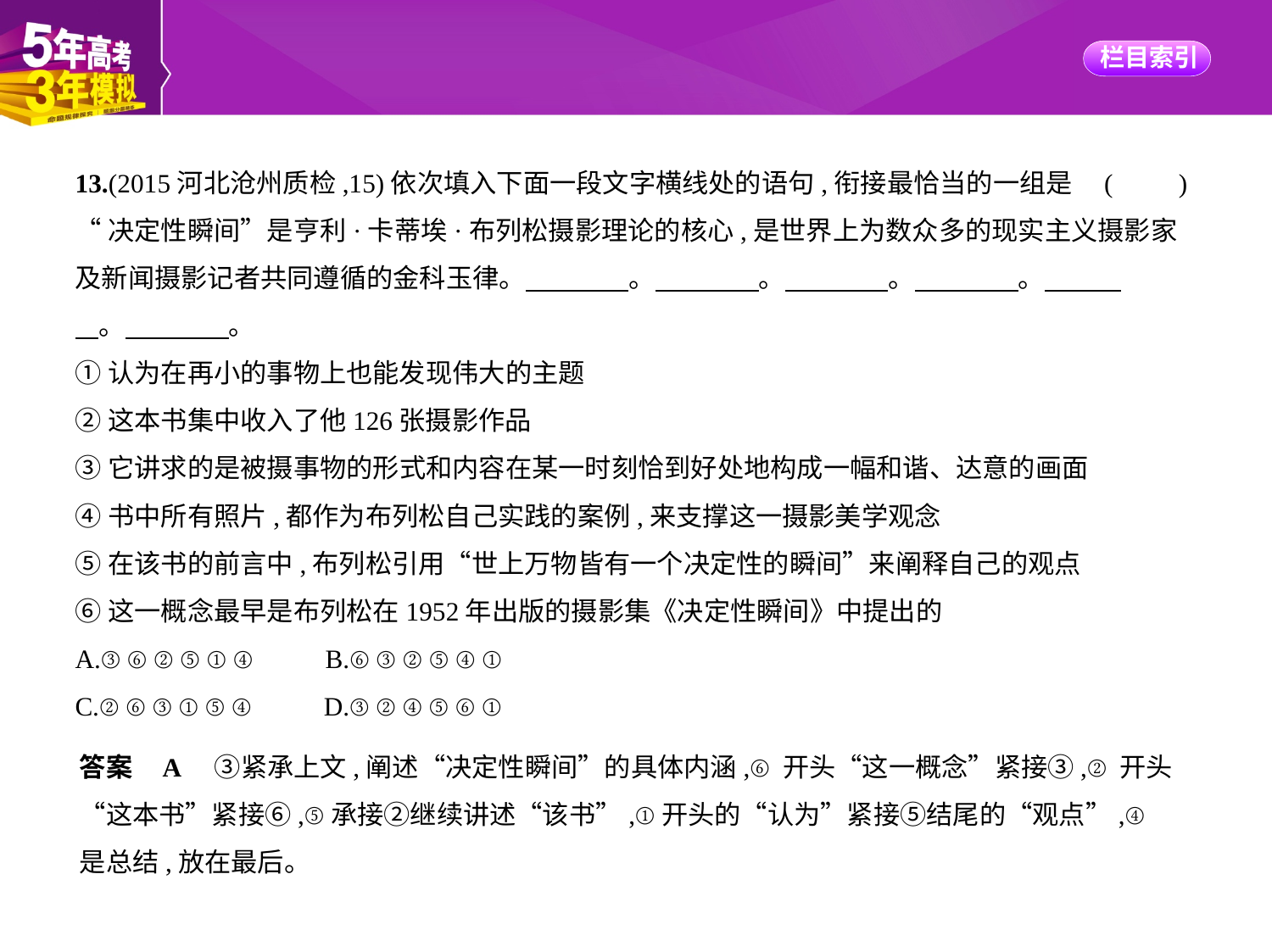

13.(2015河北沧州质检,15)依次填入下面一段文字横线处的语句,衔接最恰当的一组是 (　　)
“决定性瞬间”是亨利·卡蒂埃·布列松摄影理论的核心,是世界上为数众多的现实主义摄影家
及新闻摄影记者共同遵循的金科玉律。　　　    。　　　    。　　　    。　　　    。　　    
    。　　　    。
①认为在再小的事物上也能发现伟大的主题
②这本书集中收入了他126张摄影作品
③它讲求的是被摄事物的形式和内容在某一时刻恰到好处地构成一幅和谐、达意的画面
④书中所有照片,都作为布列松自己实践的案例,来支撑这一摄影美学观念
⑤在该书的前言中,布列松引用“世上万物皆有一个决定性的瞬间”来阐释自己的观点
⑥这一概念最早是布列松在1952年出版的摄影集《决定性瞬间》中提出的
A.③⑥②⑤①④　　B.⑥③②⑤④①
C.②⑥③①⑤④　　D.③②④⑤⑥①
答案    A　③紧承上文,阐述“决定性瞬间”的具体内涵,⑥开头“这一概念”紧接③,②开头
“这本书”紧接⑥,⑤承接②继续讲述“该书”,①开头的“认为”紧接⑤结尾的“观点”,④
是总结,放在最后。